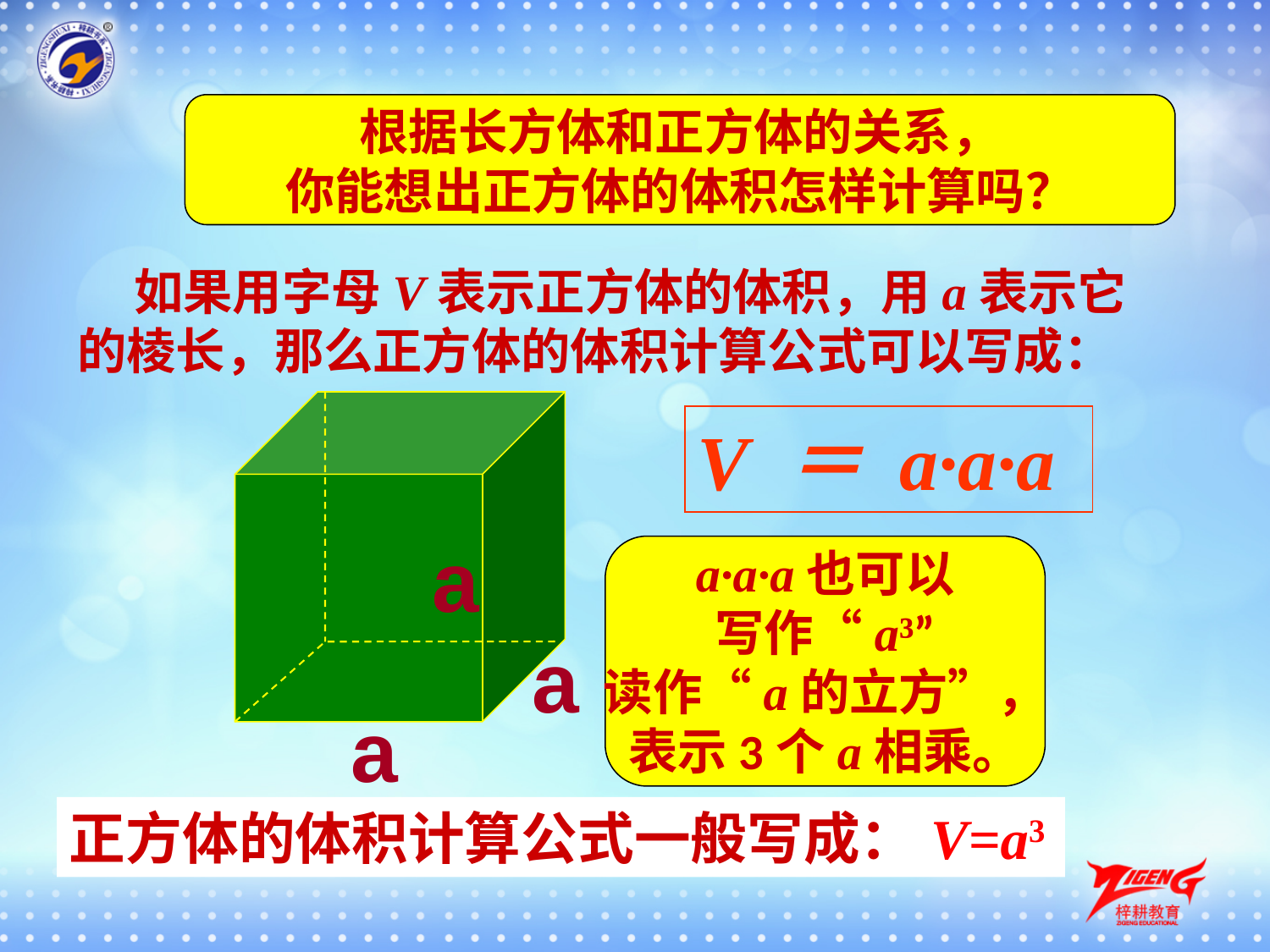

根据长方体和正方体的关系，
你能想出正方体的体积怎样计算吗？
    如果用字母V表示正方体的体积，用a表示它的棱长，那么正方体的体积计算公式可以写成：

V ＝ a·a·a
a
a·a·a也可以
写作“a³”
读作“a的立方”，
表示3个a相乘。
a

a
正方体的体积计算公式一般写成：V=a3